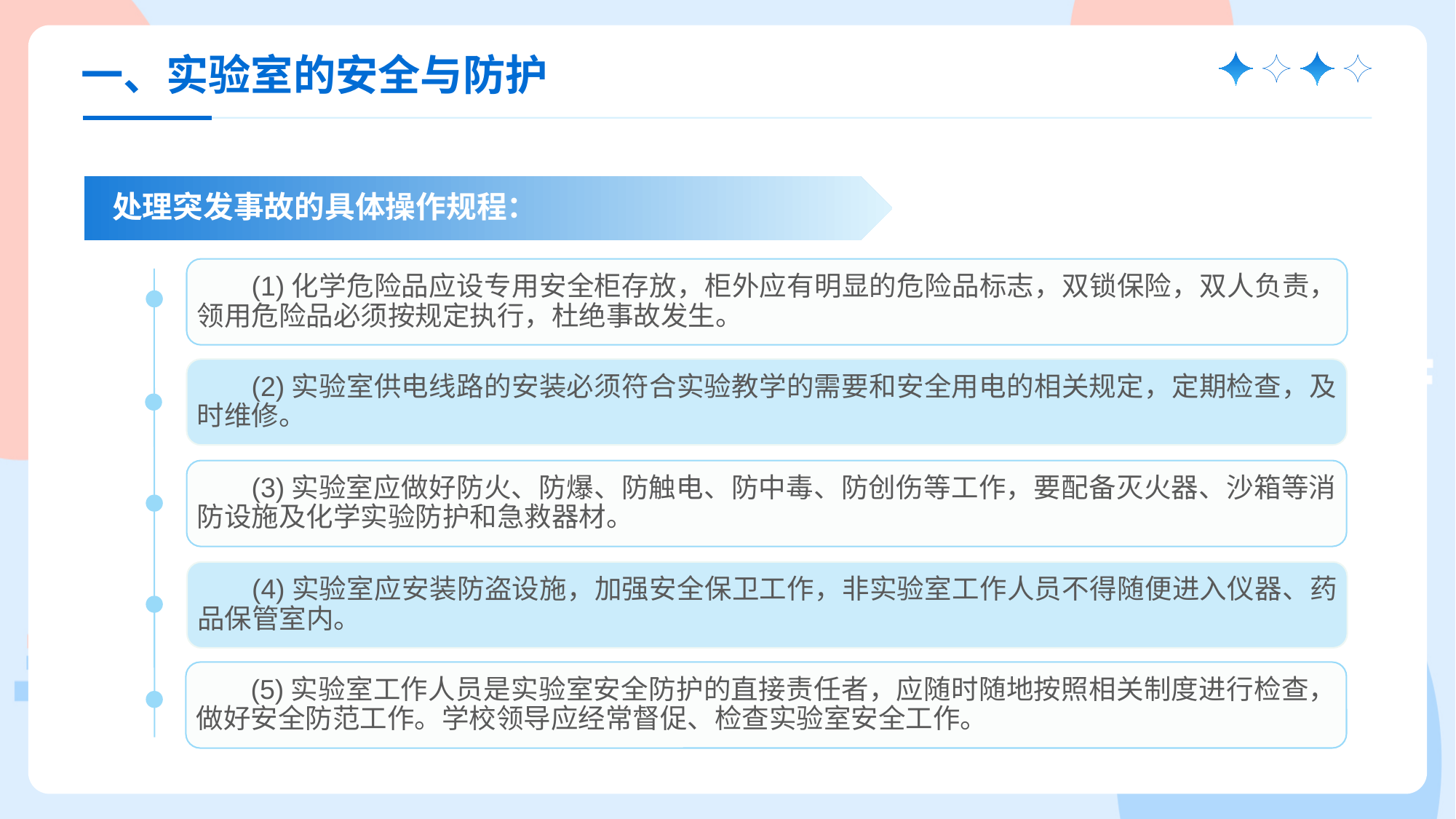

一、实验室的安全与防护
处理突发事故的具体操作规程：
(1)化学危险品应设专用安全柜存放，柜外应有明显的危险品标志，双锁保险，双人负责，领用危险品必须按规定执行，杜绝事故发生。

(2)实验室供电线路的安装必须符合实验教学的需要和安全用电的相关规定，定期检查，及时维修。
(3)实验室应做好防火、防爆、防触电、防中毒、防创伤等工作，要配备灭火器、沙箱等消防设施及化学实验防护和急救器材。

(4)实验室应安装防盗设施，加强安全保卫工作，非实验室工作人员不得随便进入仪器、药品保管室内。
(5)实验室工作人员是实验室安全防护的直接责任者，应随时随地按照相关制度进行检查，做好安全防范工作。学校领导应经常督促、检查实验室安全工作。